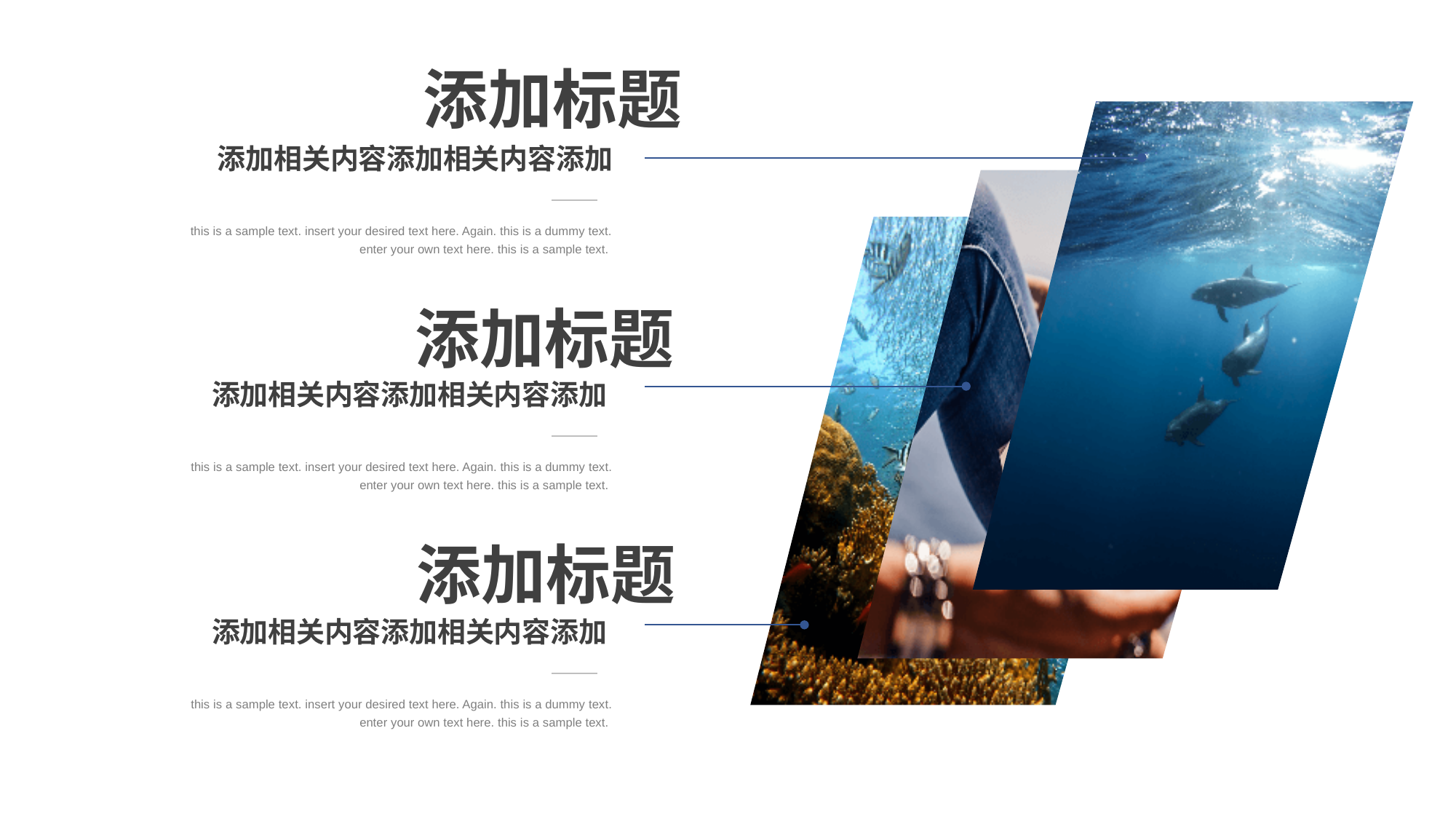

添加标题
添加相关内容添加相关内容添加

this is a sample text. insert your desired text here. Again. this is a dummy text. enter your own text here. this is a sample text.

添加标题
添加相关内容添加相关内容添加

this is a sample text. insert your desired text here. Again. this is a dummy text. enter your own text here. this is a sample text.
添加标题
添加相关内容添加相关内容添加

this is a sample text. insert your desired text here. Again. this is a dummy text. enter your own text here. this is a sample text.